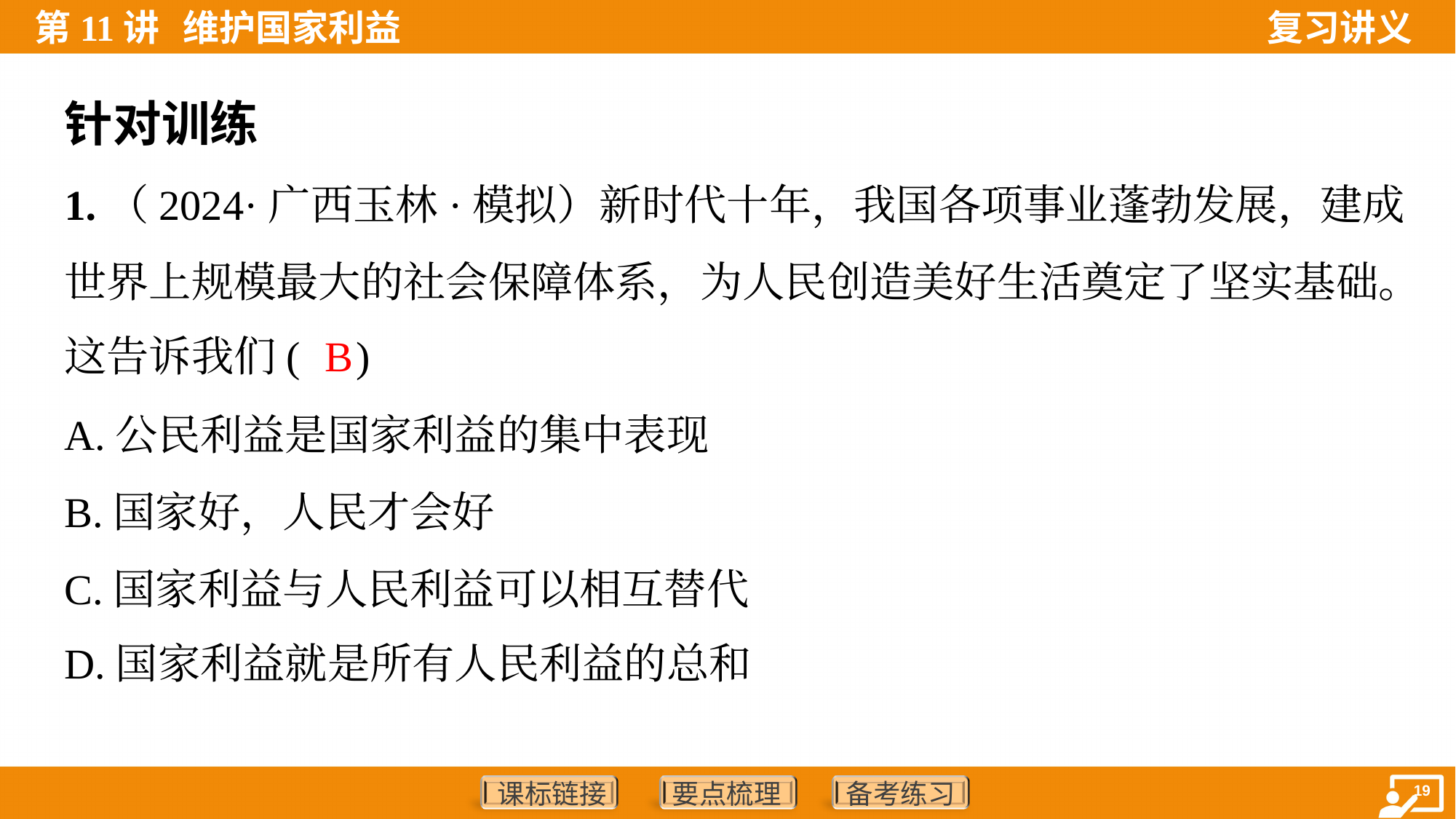

针对训练
1.（2024·广西玉林·模拟）新时代十年，我国各项事业蓬勃发展，建成
世界上规模最大的社会保障体系，为人民创造美好生活奠定了坚实基础。
这告诉我们(     )
B
A.公民利益是国家利益的集中表现
B.国家好，人民才会好
C.国家利益与人民利益可以相互替代
D.国家利益就是所有人民利益的总和